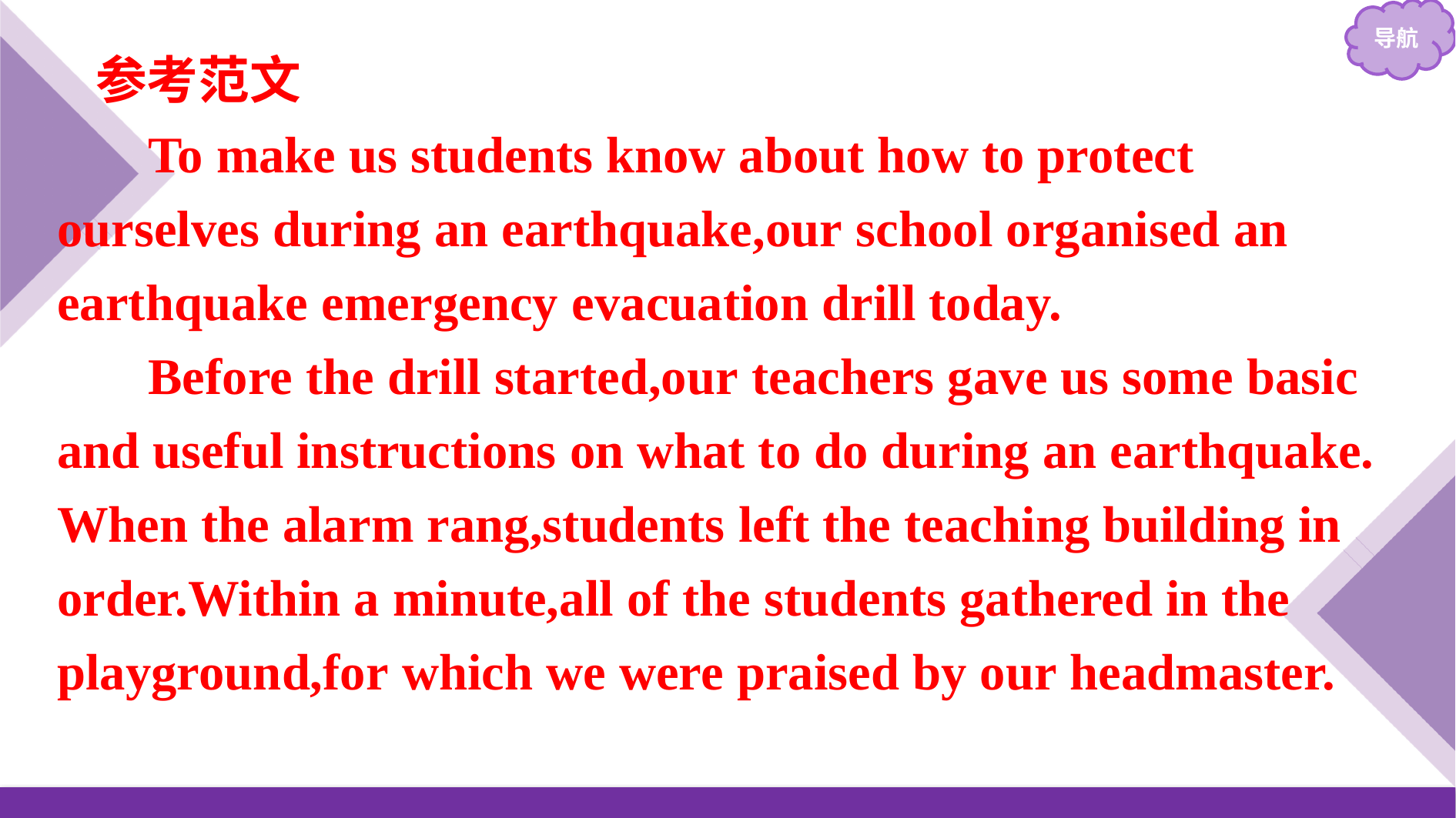

参考范文
To make us students know about how to protect ourselves during an earthquake,our school organised an earthquake emergency evacuation drill today.
Before the drill started,our teachers gave us some basic and useful instructions on what to do during an earthquake. When the alarm rang,students left the teaching building in order.Within a minute,all of the students gathered in the playground,for which we were praised by our headmaster.